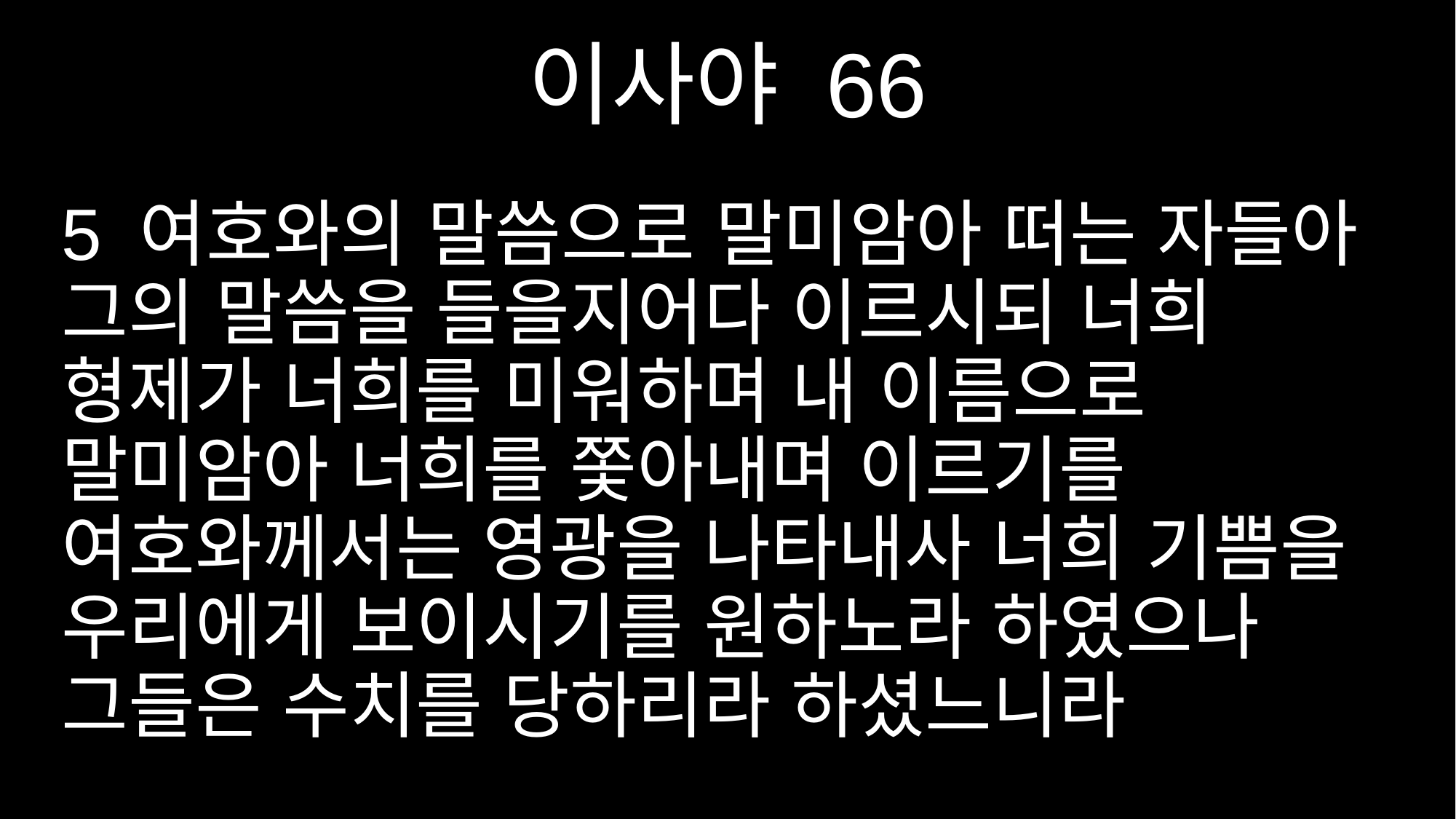

이사야 66
5 여호와의 말씀으로 말미암아 떠는 자들아 그의 말씀을 들을지어다 이르시되 너희 형제가 너희를 미워하며 내 이름으로 말미암아 너희를 쫓아내며 이르기를 여호와께서는 영광을 나타내사 너희 기쁨을 우리에게 보이시기를 원하노라 하였으나 그들은 수치를 당하리라 하셨느니라